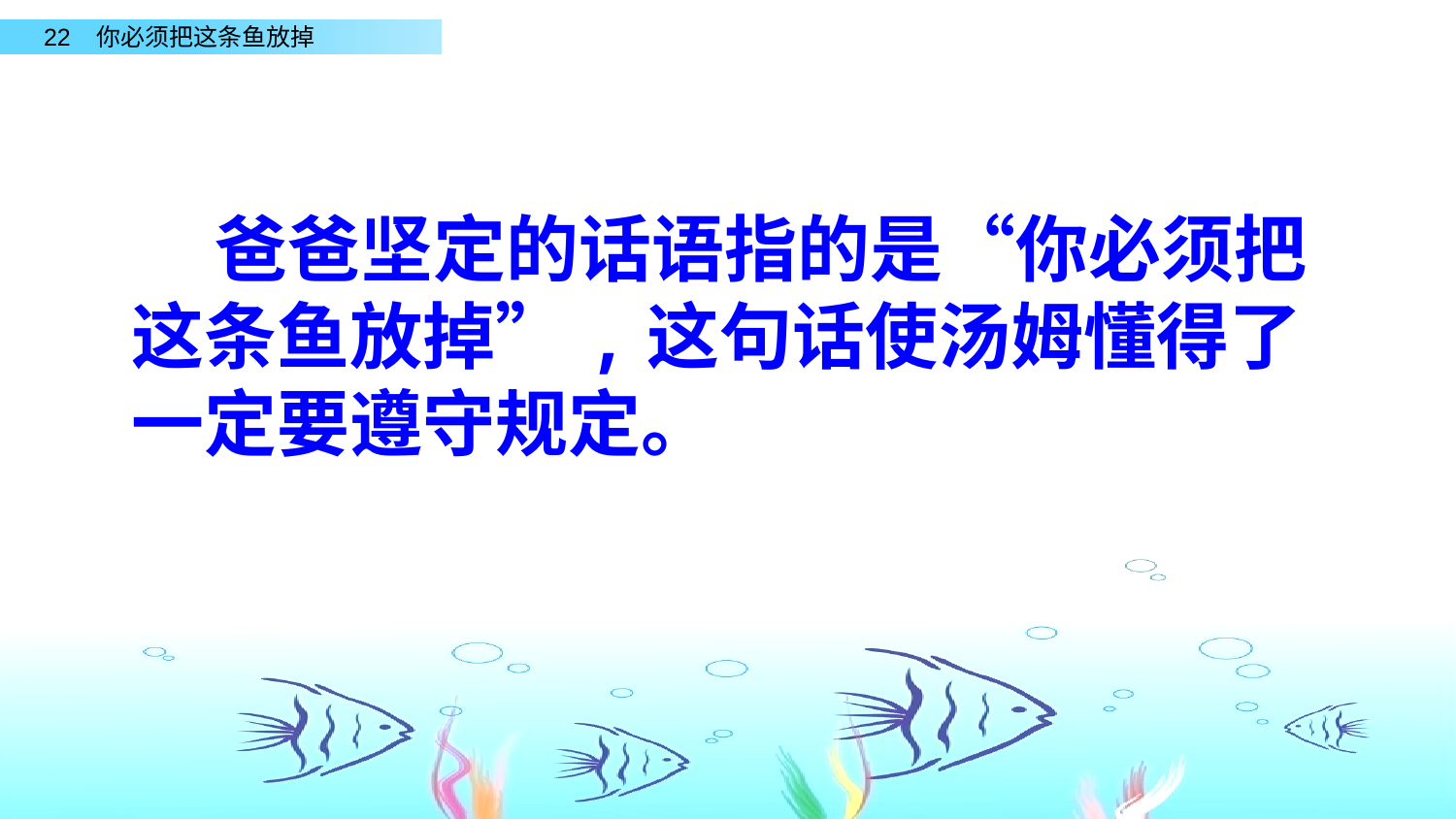

爸爸坚定的话语指的是“你必须把这条鱼放掉”,这句话使汤姆懂得了一定要遵守规定。